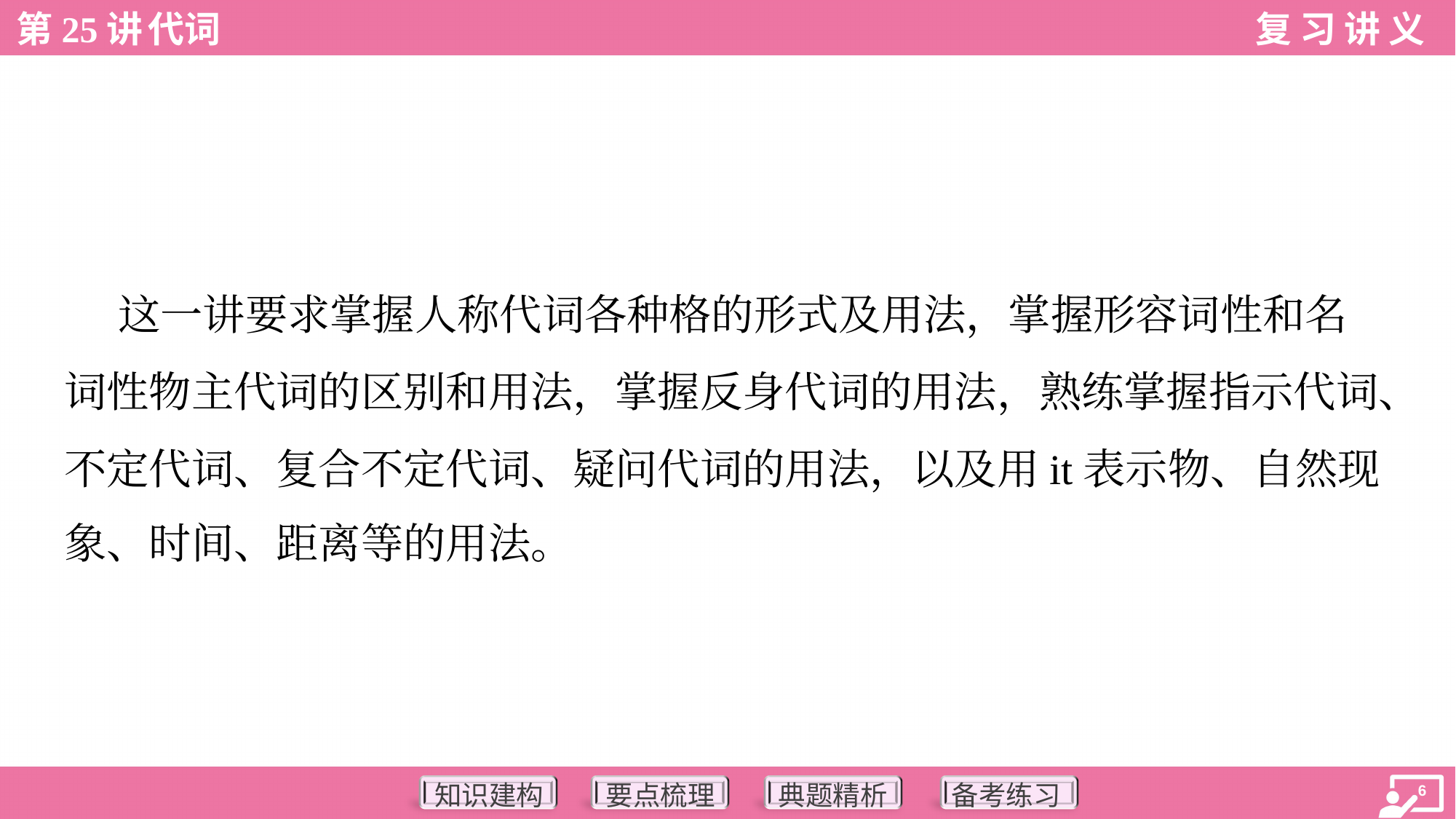

这一讲要求掌握人称代词各种格的形式及用法，掌握形容词性和名
词性物主代词的区别和用法，掌握反身代词的用法，熟练掌握指示代词、
不定代词、复合不定代词、疑问代词的用法，以及用it表示物、自然现
象、时间、距离等的用法。